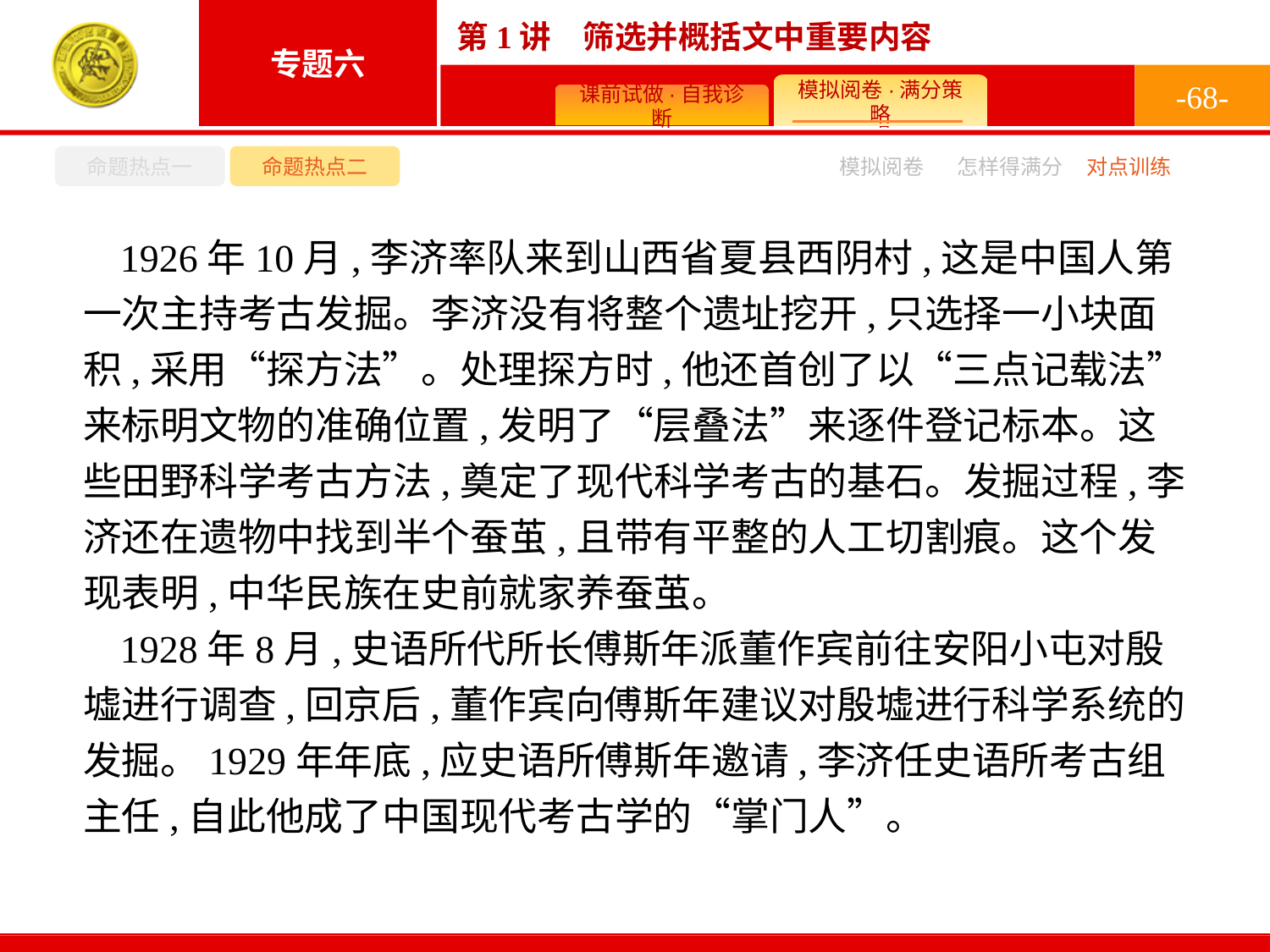

-68-
命题热点一
命题热点二
怎样得满分
模拟阅卷
对点训练
1926年10月,李济率队来到山西省夏县西阴村,这是中国人第一次主持考古发掘。李济没有将整个遗址挖开,只选择一小块面积,采用“探方法”。处理探方时,他还首创了以“三点记载法”来标明文物的准确位置,发明了“层叠法”来逐件登记标本。这些田野科学考古方法,奠定了现代科学考古的基石。发掘过程,李济还在遗物中找到半个蚕茧,且带有平整的人工切割痕。这个发现表明,中华民族在史前就家养蚕茧。
1928年8月,史语所代所长傅斯年派董作宾前往安阳小屯对殷墟进行调查,回京后,董作宾向傅斯年建议对殷墟进行科学系统的发掘。1929年年底,应史语所傅斯年邀请,李济任史语所考古组主任,自此他成了中国现代考古学的“掌门人”。